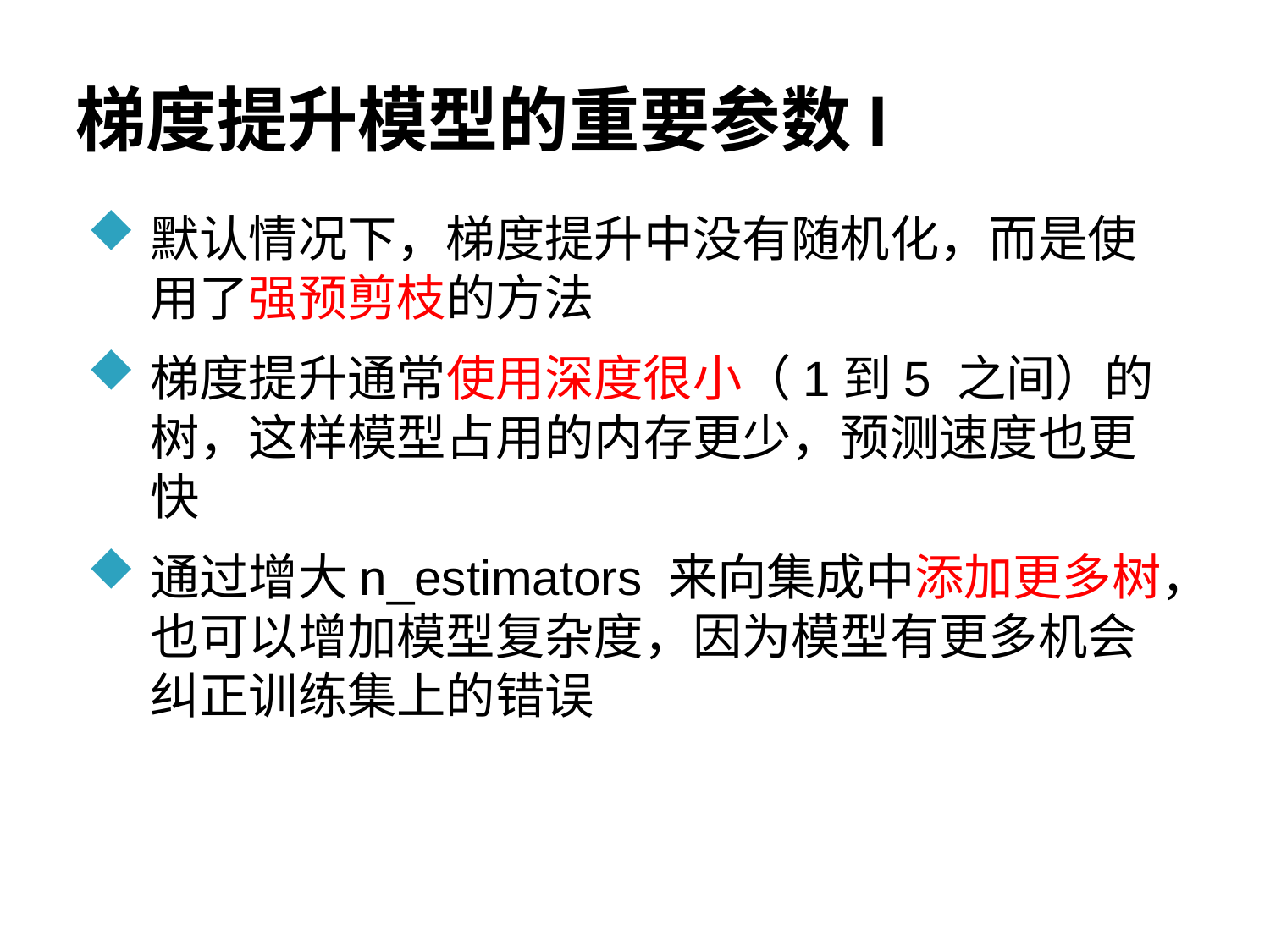

# 梯度提升模型的重要参数I
默认情况下，梯度提升中没有随机化，而是使用了强预剪枝的方法
梯度提升通常使用深度很小（1到5 之间）的树，这样模型占用的内存更少，预测速度也更快
通过增大n_estimators 来向集成中添加更多树，也可以增加模型复杂度，因为模型有更多机会纠正训练集上的错误